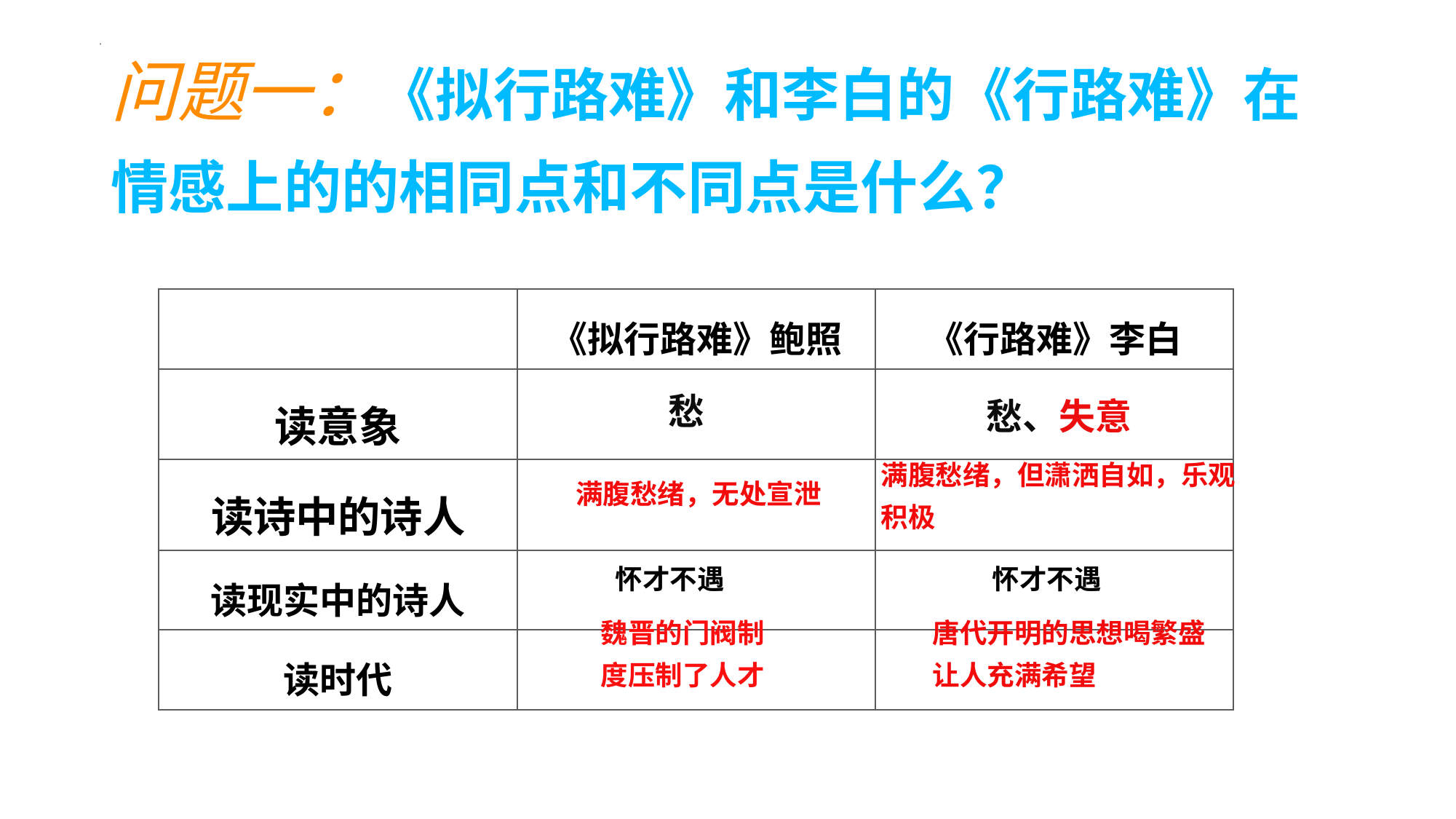

# 问题一：《拟行路难》和李白的《行路难》在情感上的的相同点和不同点是什么？
|  | 《拟行路难》鲍照 | 《行路难》李白 |
| --- | --- | --- |
| 读意象 |  |  |
| 读诗中的诗人 |  |  |
| 读现实中的诗人 |  |  |
| 读时代 |  |  |
愁
愁、失意
满腹愁绪，但潇洒自如，乐观积极
满腹愁绪，无处宣泄
怀才不遇
怀才不遇
魏晋的门阀制度压制了人才
唐代开明的思想喝繁盛让人充满希望